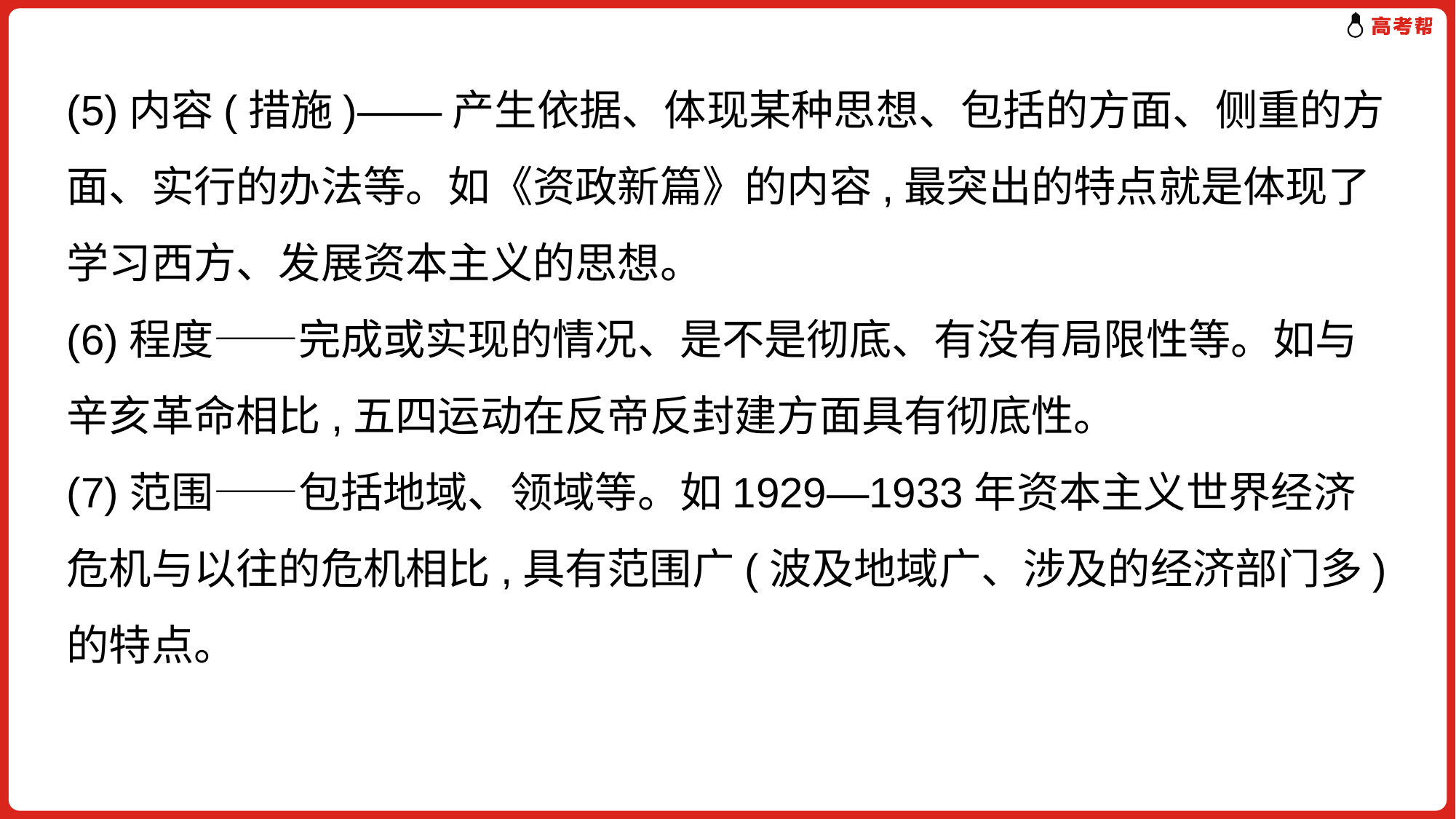

(5)内容(措施)——产生依据、体现某种思想、包括的方面、侧重的方面、实行的办法等。如《资政新篇》的内容,最突出的特点就是体现了学习西方、发展资本主义的思想。
(6)程度——完成或实现的情况、是不是彻底、有没有局限性等。如与辛亥革命相比,五四运动在反帝反封建方面具有彻底性。
(7)范围——包括地域、领域等。如1929—1933年资本主义世界经济危机与以往的危机相比,具有范围广(波及地域广、涉及的经济部门多)的特点。